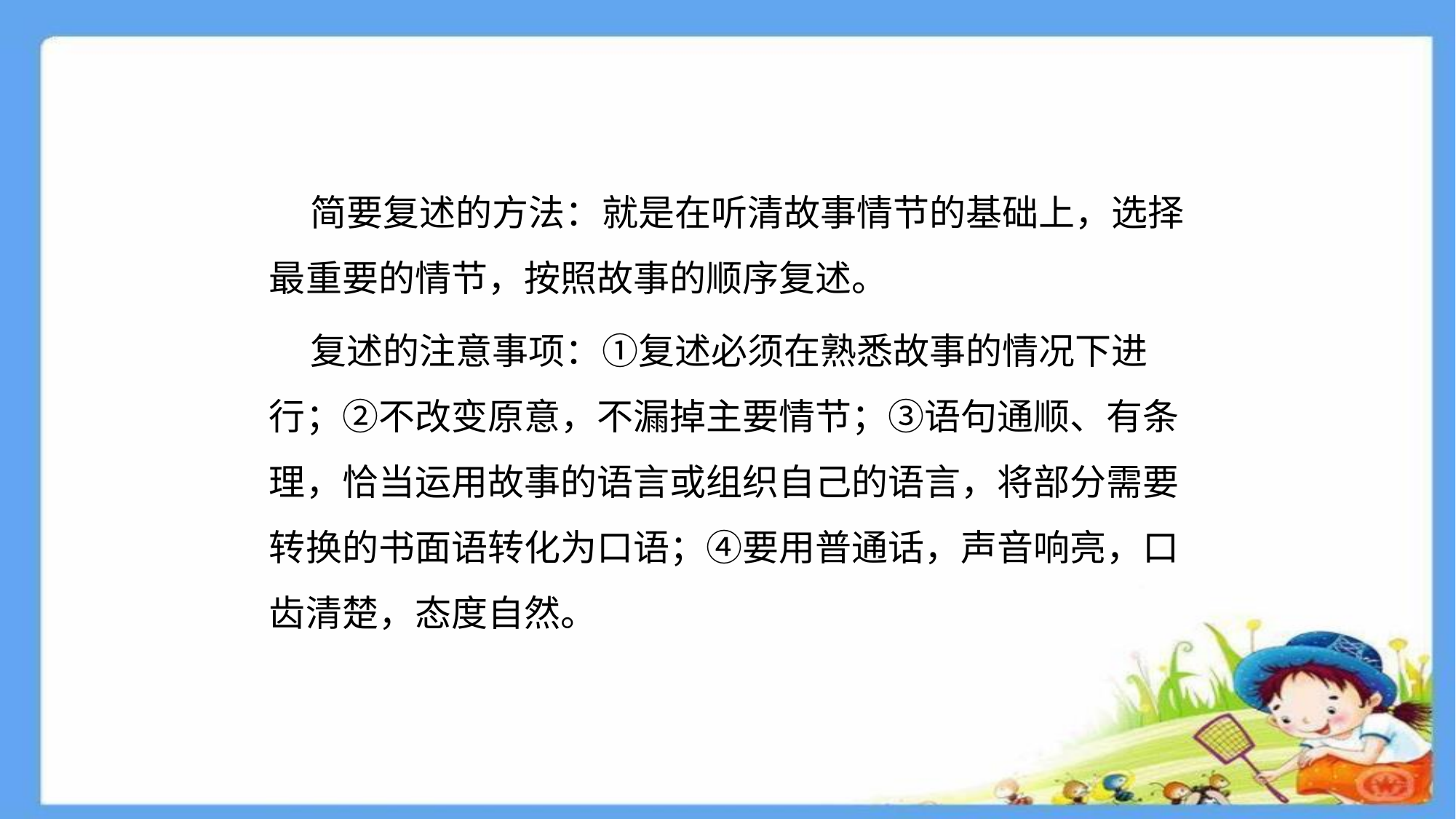

简要复述的方法：就是在听清故事情节的基础上，选择最重要的情节，按照故事的顺序复述。
    复述的注意事项：①复述必须在熟悉故事的情况下进行；②不改变原意，不漏掉主要情节；③语句通顺、有条理，恰当运用故事的语言或组织自己的语言，将部分需要转换的书面语转化为口语；④要用普通话，声音响亮，口齿清楚，态度自然。